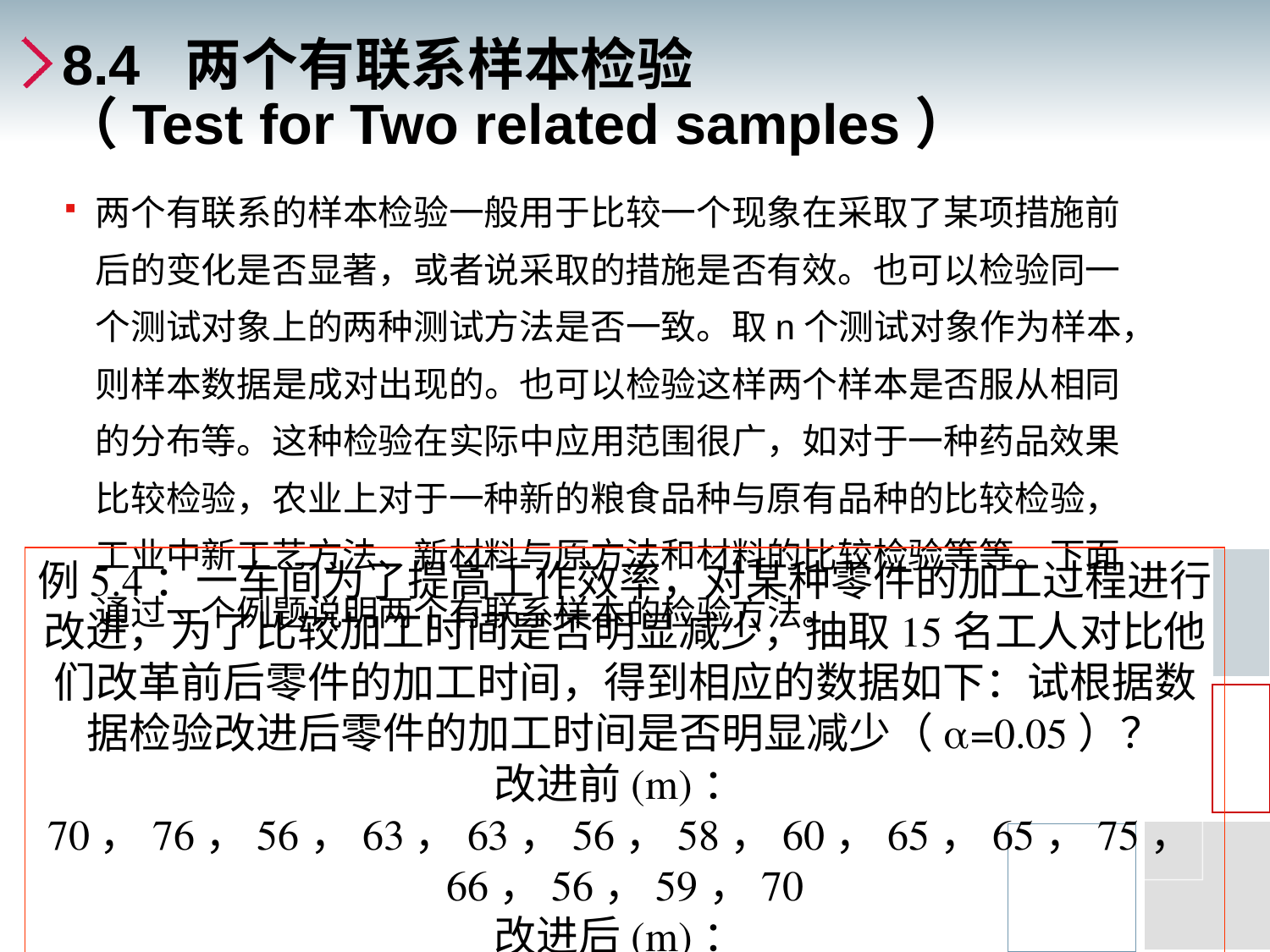

# 8.4  两个有联系样本检验 （Test for Two related samples）
两个有联系的样本检验一般用于比较一个现象在采取了某项措施前后的变化是否显著，或者说采取的措施是否有效。也可以检验同一个测试对象上的两种测试方法是否一致。取n个测试对象作为样本，则样本数据是成对出现的。也可以检验这样两个样本是否服从相同的分布等。这种检验在实际中应用范围很广，如对于一种药品效果比较检验，农业上对于一种新的粮食品种与原有品种的比较检验，工业中新工艺方法、新材料与原方法和材料的比较检验等等。下面通过一个例题说明两个有联系样本的检验方法。
例5.4：一车间为了提高工作效率，对某种零件的加工过程进行改进，为了比较加工时间是否明显减少，抽取15名工人对比他们改革前后零件的加工时间，得到相应的数据如下：试根据数据检验改进后零件的加工时间是否明显减少（α=0.05）？
改进前(m)：70，76，56，63，63，56，58，60，65，65，75，66，56，59，70
改进后(m)：48，54，60，64，48，55，54，45，51，48，56，48，64，50，54